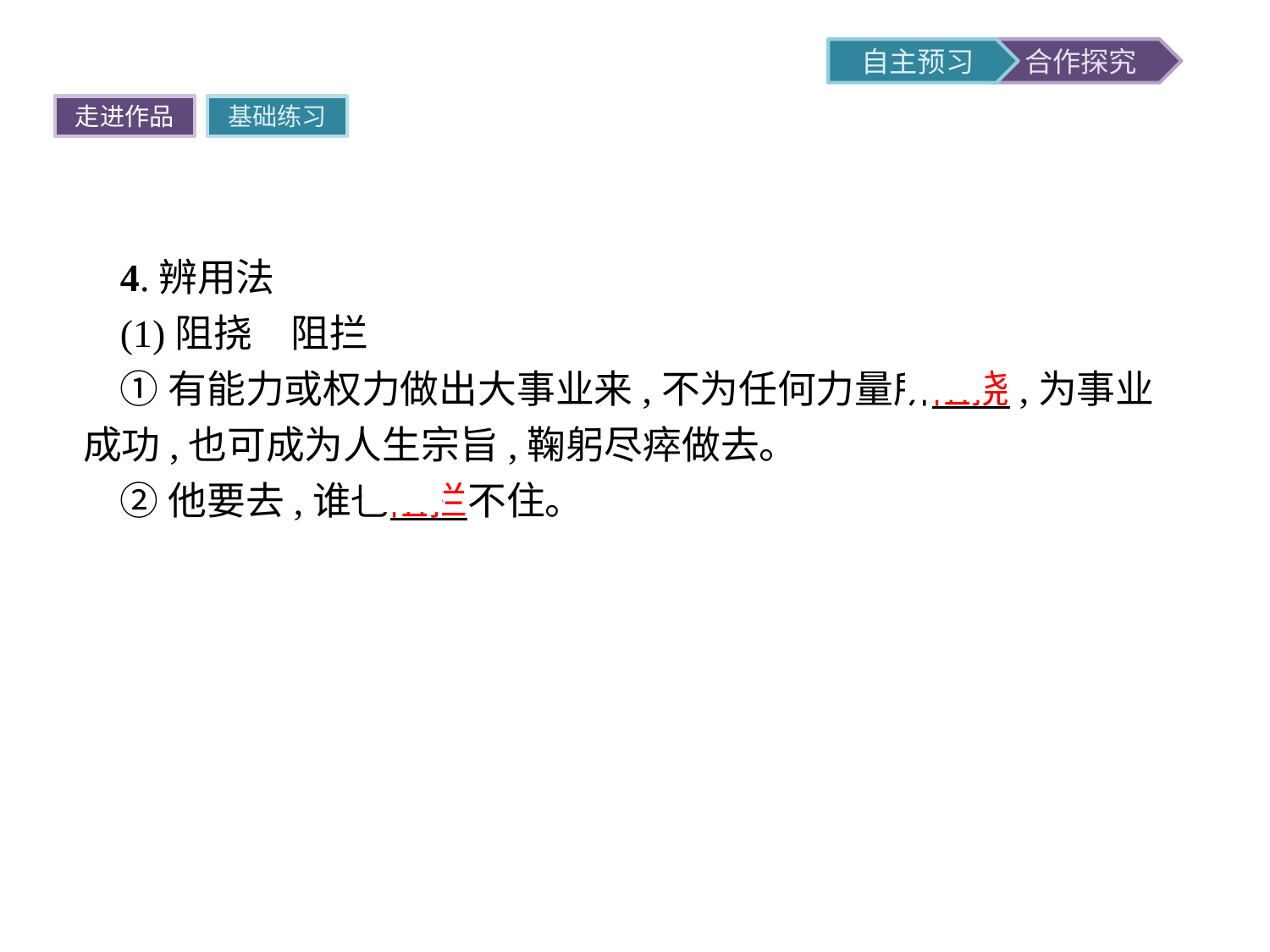

走进作品
基础练习
4.辨用法
(1)阻挠　阻拦
①有能力或权力做出大事业来,不为任何力量所阻挠,为事业成功,也可成为人生宗旨,鞠躬尽瘁做去。
②他要去,谁也阻拦不住。
提示二者都有不让顺利之意。“阻挠”指阻止或暗中破坏使不能发展或成功,对象常是正面的、积极的重大行动或事物,如独立、进步、革命、改革等;“阻拦”着重指阻止,不让顺利通过,对象多是人或动物的行动。